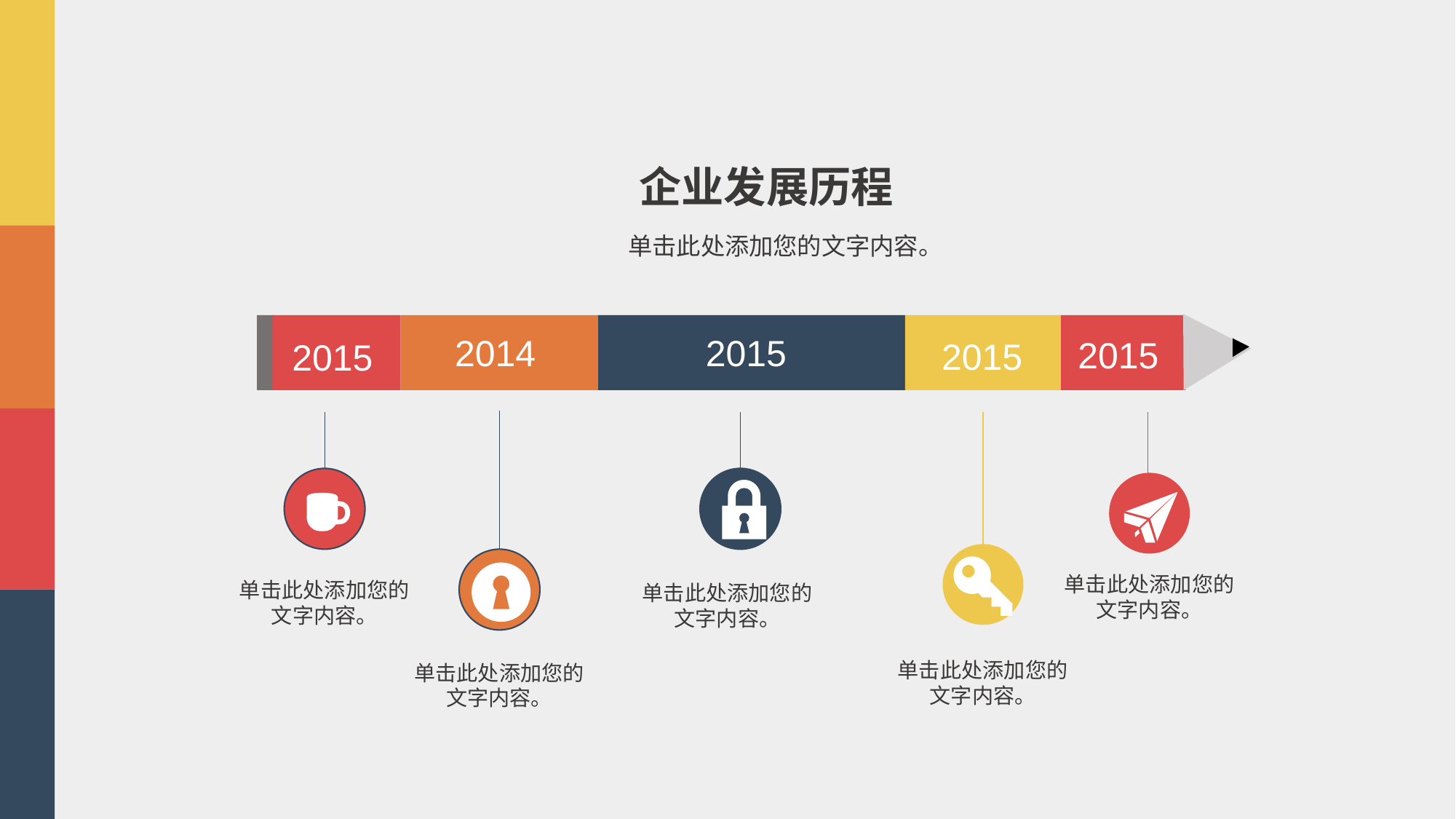

企业发展历程
单击此处添加您的文字内容。

2014
2015
2015
2015
2015

单击此处添加您的文字内容。
单击此处添加您的文字内容。
单击此处添加您的文字内容。
单击此处添加您的文字内容。
单击此处添加您的文字内容。